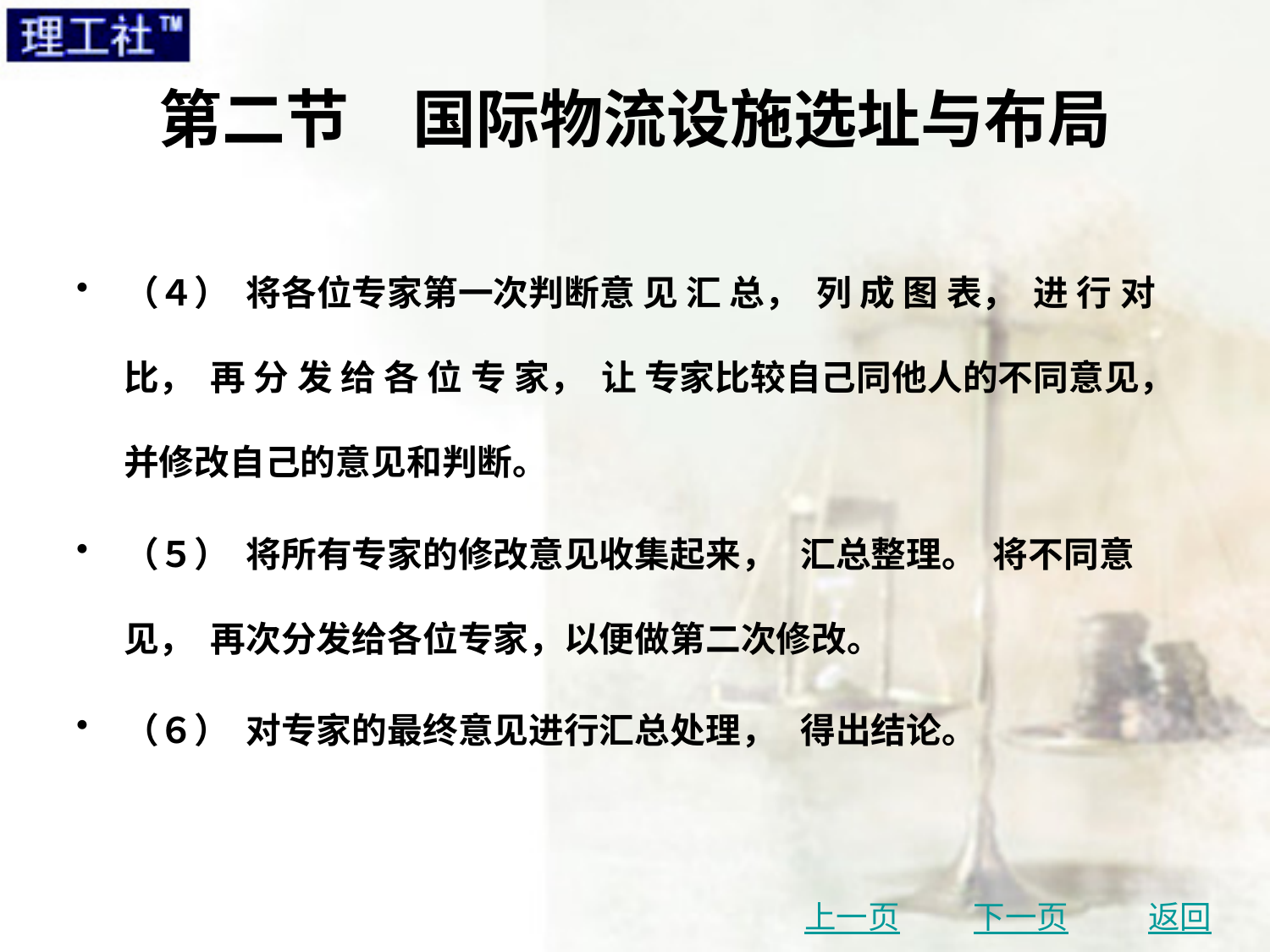

# 第二节　国际物流设施选址与布局
（４）  将各位专家第一次判断意 见 汇 总，  列 成 图 表，  进 行 对 比，  再 分 发 给 各 位 专 家，  让 专家比较自己同他人的不同意见，   并修改自己的意见和判断。
（５）  将所有专家的修改意见收集起来，   汇总整理。  将不同意见，  再次分发给各位专家，以便做第二次修改。
（６）  对专家的最终意见进行汇总处理，   得出结论。

上一页
下一页
返回